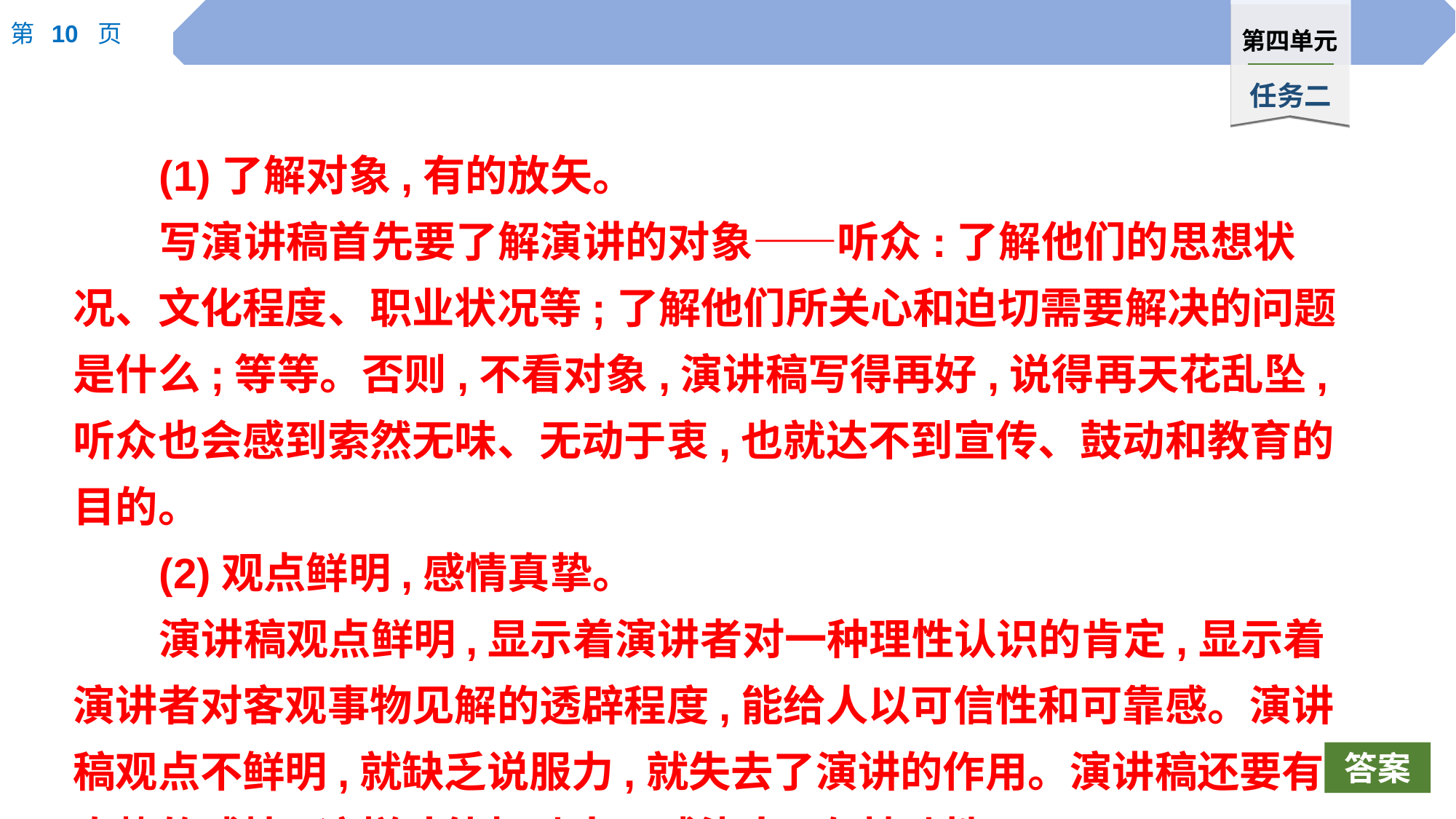

(1)了解对象,有的放矢。
写演讲稿首先要了解演讲的对象——听众:了解他们的思想状况、文化程度、职业状况等;了解他们所关心和迫切需要解决的问题是什么;等等。否则,不看对象,演讲稿写得再好,说得再天花乱坠,听众也会感到索然无味、无动于衷,也就达不到宣传、鼓动和教育的目的。
(2)观点鲜明,感情真挚。
演讲稿观点鲜明,显示着演讲者对一种理性认识的肯定,显示着演讲者对客观事物见解的透辟程度,能给人以可信性和可靠感。演讲稿观点不鲜明,就缺乏说服力,就失去了演讲的作用。演讲稿还要有真挚的感情,这样才能打动人、感染人,有鼓动性。
答案